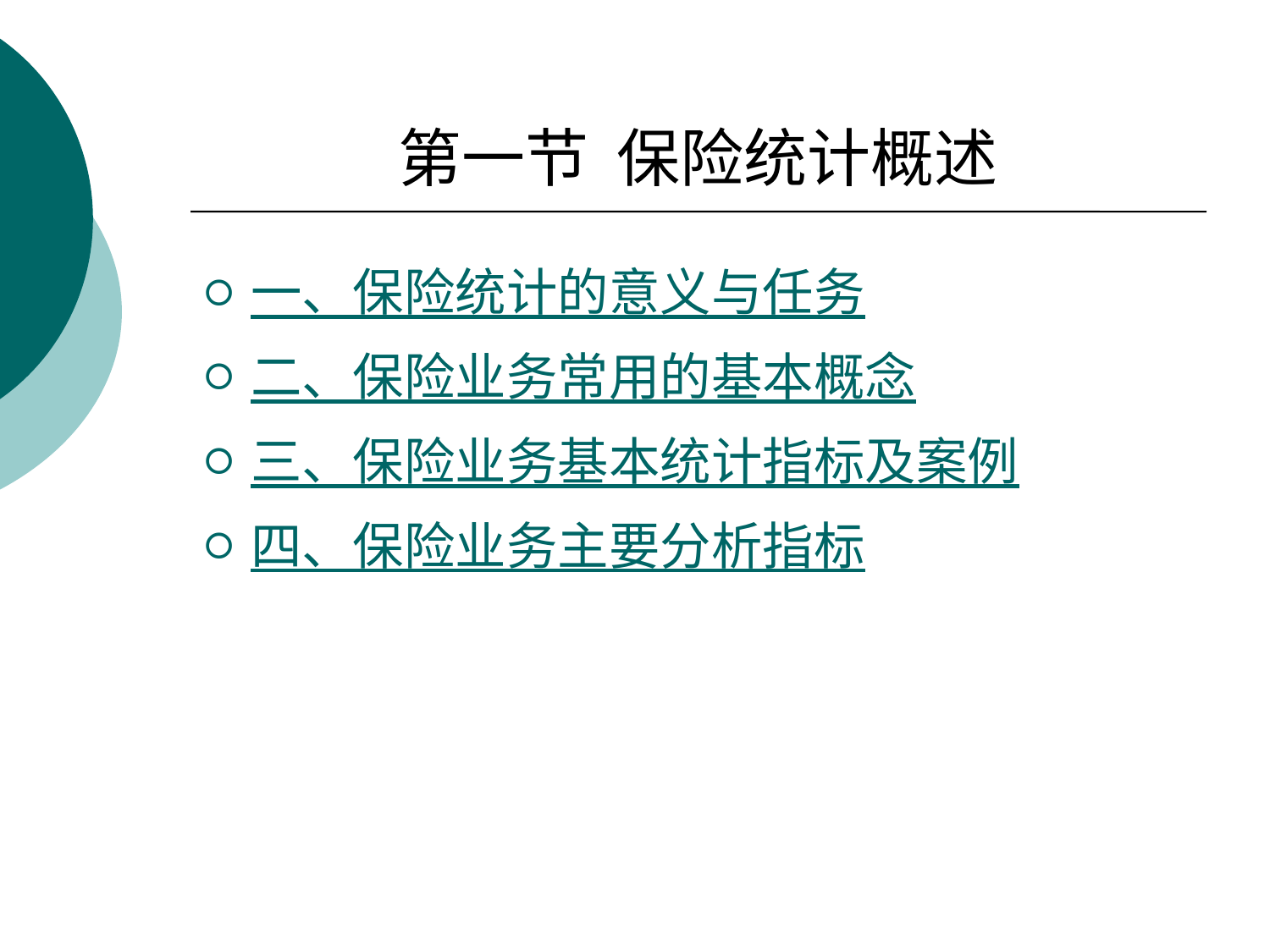

# 第一节  保险统计概述
一、保险统计的意义与任务
二、保险业务常用的基本概念
三、保险业务基本统计指标及案例
四、保险业务主要分析指标